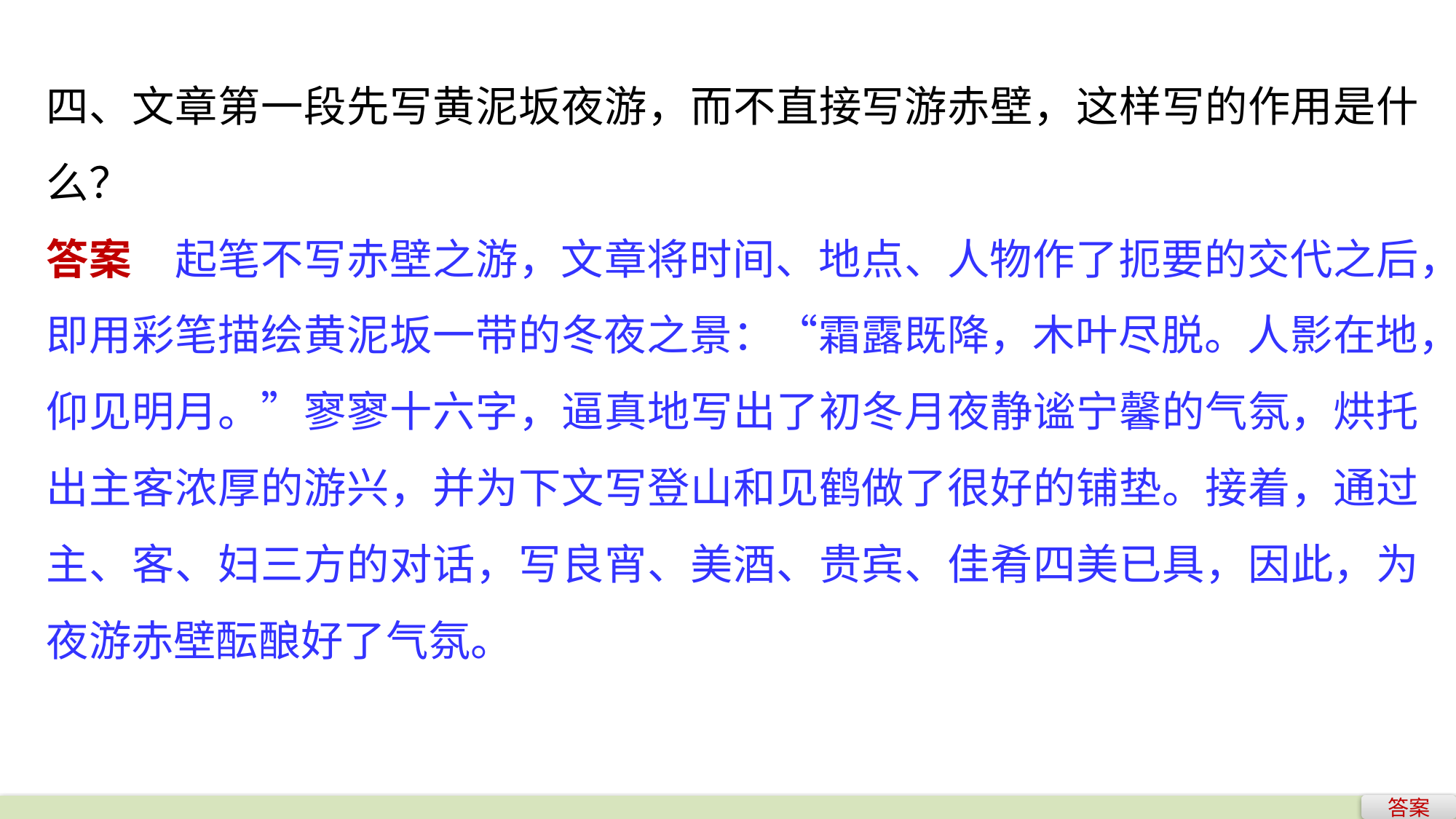

四、文章第一段先写黄泥坂夜游，而不直接写游赤壁，这样写的作用是什么？
答案　起笔不写赤壁之游，文章将时间、地点、人物作了扼要的交代之后，即用彩笔描绘黄泥坂一带的冬夜之景：“霜露既降，木叶尽脱。人影在地，仰见明月。”寥寥十六字，逼真地写出了初冬月夜静谧宁馨的气氛，烘托出主客浓厚的游兴，并为下文写登山和见鹤做了很好的铺垫。接着，通过主、客、妇三方的对话，写良宵、美酒、贵宾、佳肴四美已具，因此，为夜游赤壁酝酿好了气氛。
答案